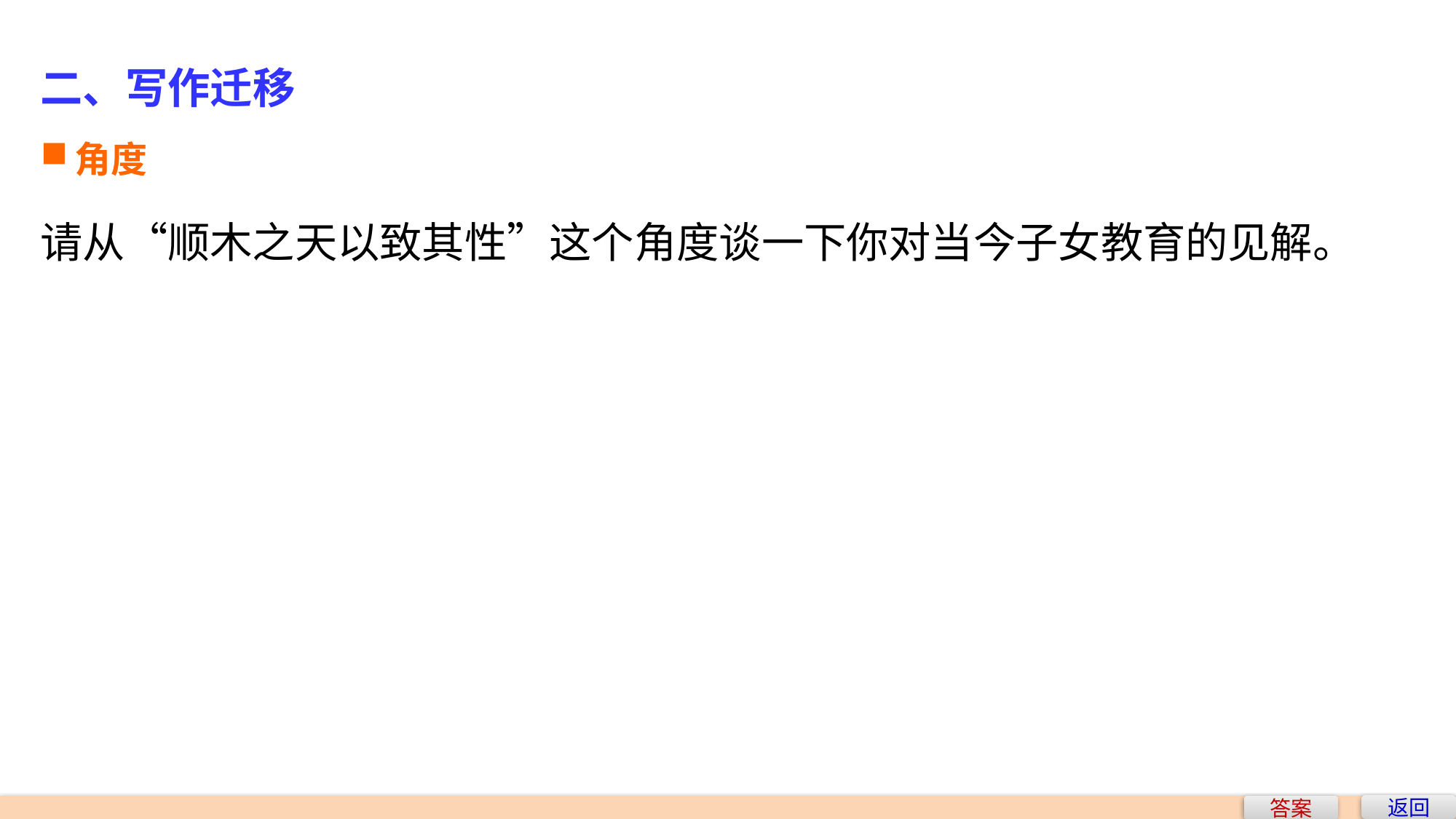

二、写作迁移
角度
请从“顺木之天以致其性”这个角度谈一下你对当今子女教育的见解。
返回

答案